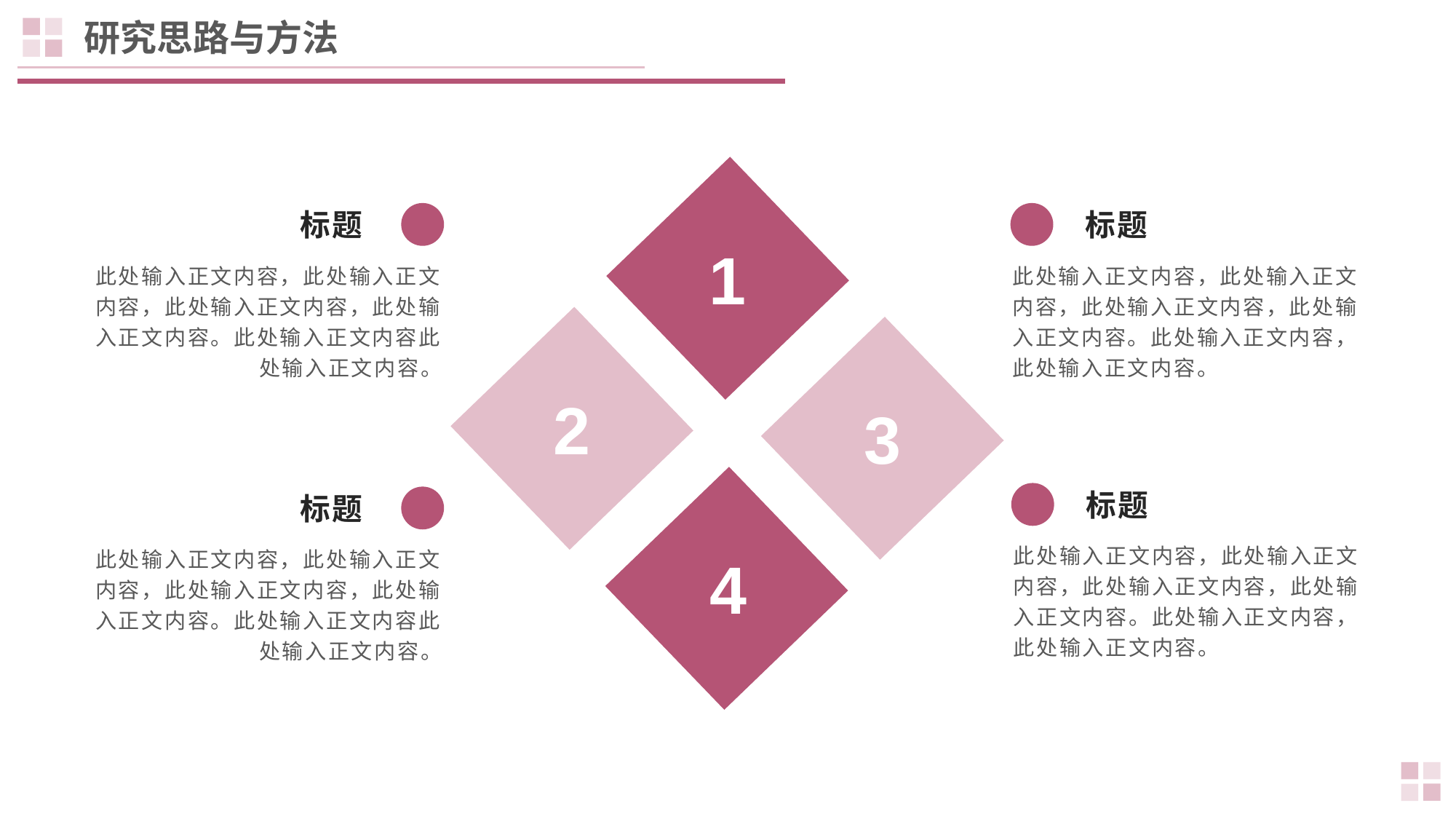

研究思路与方法

标题

标题

1
此处输入正文内容，此处输入正文内容，此处输入正文内容，此处输入正文内容。此处输入正文内容此处输入正文内容。
此处输入正文内容，此处输入正文内容，此处输入正文内容，此处输入正文内容。此处输入正文内容，此处输入正文内容。

2
3

标题

标题

此处输入正文内容，此处输入正文内容，此处输入正文内容，此处输入正文内容。此处输入正文内容，此处输入正文内容。
此处输入正文内容，此处输入正文内容，此处输入正文内容，此处输入正文内容。此处输入正文内容此处输入正文内容。
4